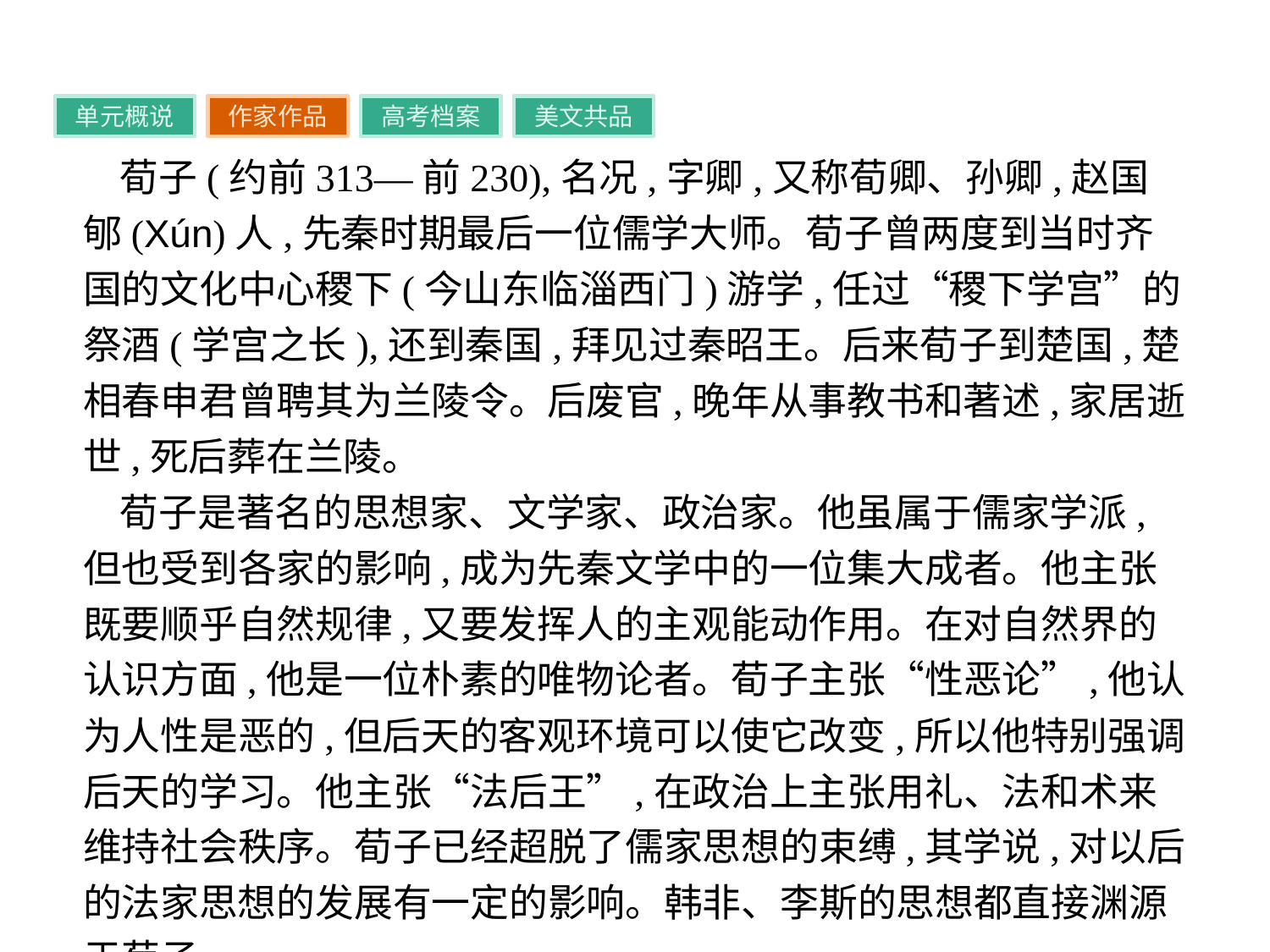

单元概说
作家作品
高考档案
美文共品
荀子(约前313—前230),名况,字卿,又称荀卿、孙卿,赵国郇(Xún)人,先秦时期最后一位儒学大师。荀子曾两度到当时齐国的文化中心稷下(今山东临淄西门)游学,任过“稷下学宫”的祭酒(学宫之长),还到秦国,拜见过秦昭王。后来荀子到楚国,楚相春申君曾聘其为兰陵令。后废官,晚年从事教书和著述,家居逝世,死后葬在兰陵。
荀子是著名的思想家、文学家、政治家。他虽属于儒家学派,但也受到各家的影响,成为先秦文学中的一位集大成者。他主张既要顺乎自然规律,又要发挥人的主观能动作用。在对自然界的认识方面,他是一位朴素的唯物论者。荀子主张“性恶论”,他认为人性是恶的,但后天的客观环境可以使它改变,所以他特别强调后天的学习。他主张“法后王”,在政治上主张用礼、法和术来维持社会秩序。荀子已经超脱了儒家思想的束缚,其学说,对以后的法家思想的发展有一定的影响。韩非、李斯的思想都直接渊源于荀子。